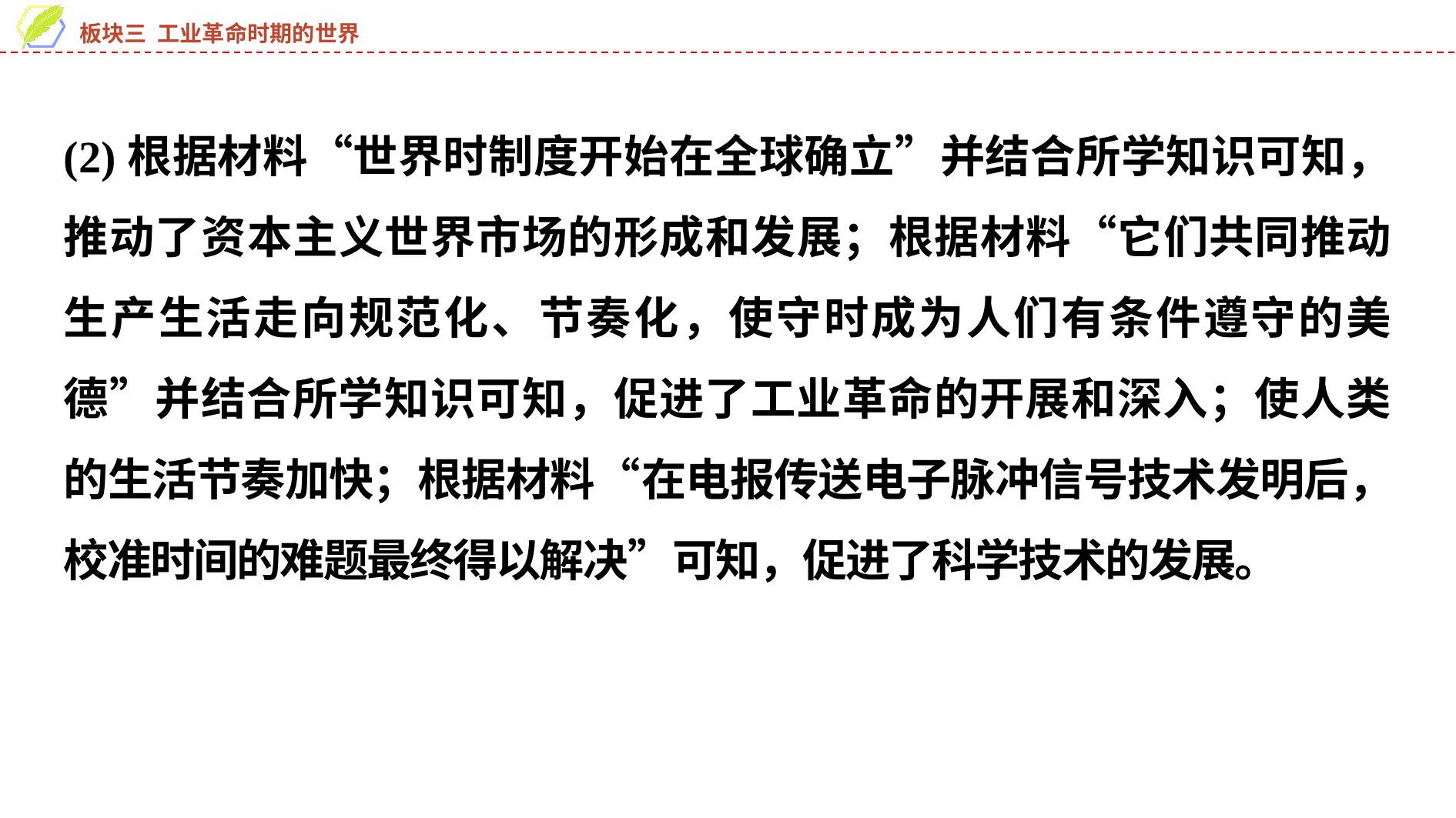

(2)根据材料“世界时制度开始在全球确立”并结合所学知识可知，推动了资本主义世界市场的形成和发展；根据材料“它们共同推动生产生活走向规范化、节奏化，使守时成为人们有条件遵守的美德”并结合所学知识可知，促进了工业革命的开展和深入；使人类的生活节奏加快；根据材料“在电报传送电子脉冲信号技术发明后，校准时间的难题最终得以解决”可知，促进了科学技术的发展。